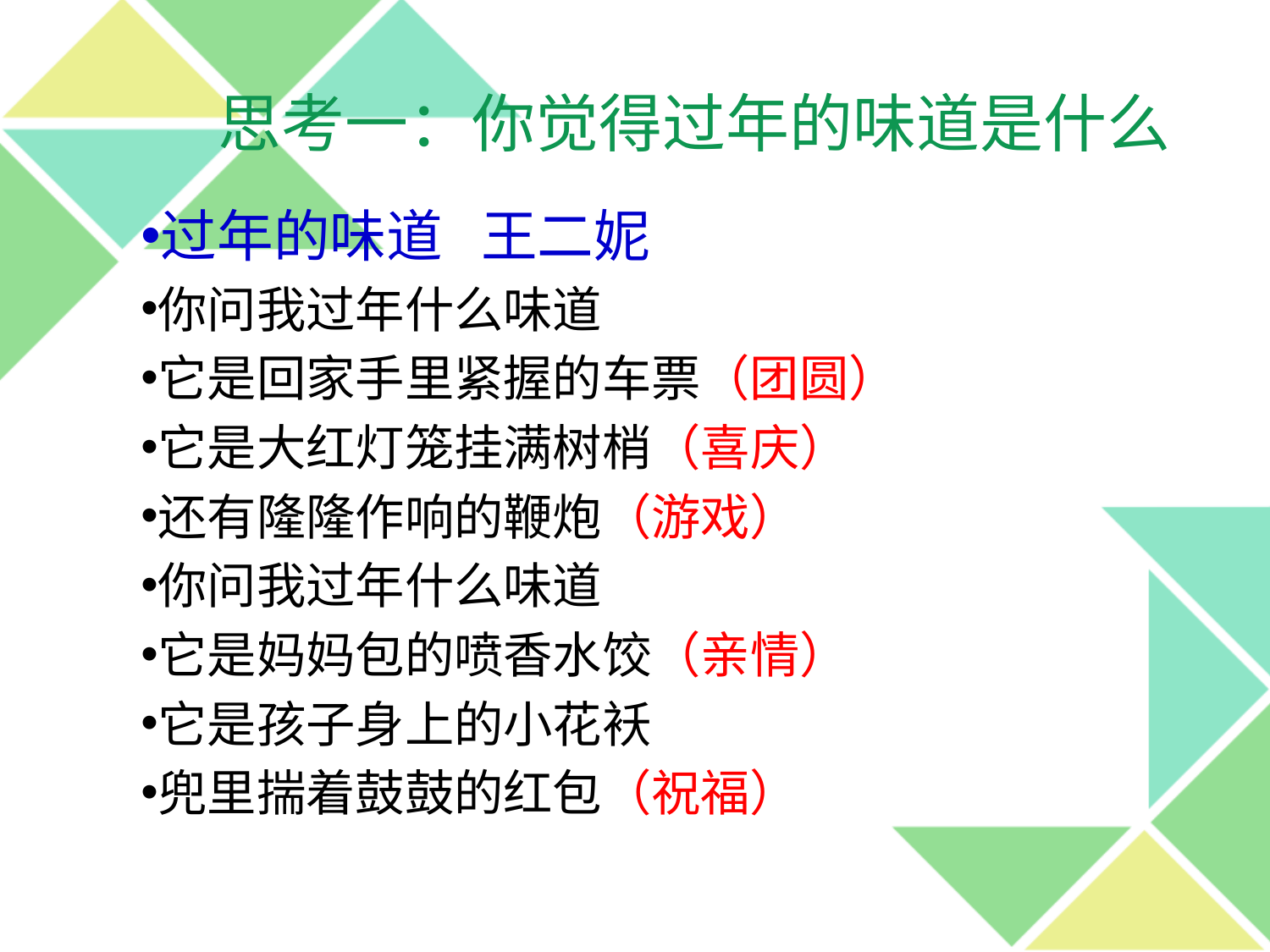

思考一：你觉得过年的味道是什么
过年的味道   王二妮
你问我过年什么味道
它是回家手里紧握的车票（团圆）
它是大红灯笼挂满树梢（喜庆）
还有隆隆作响的鞭炮（游戏）
你问我过年什么味道
它是妈妈包的喷香水饺（亲情）
它是孩子身上的小花袄
兜里揣着鼓鼓的红包（祝福）